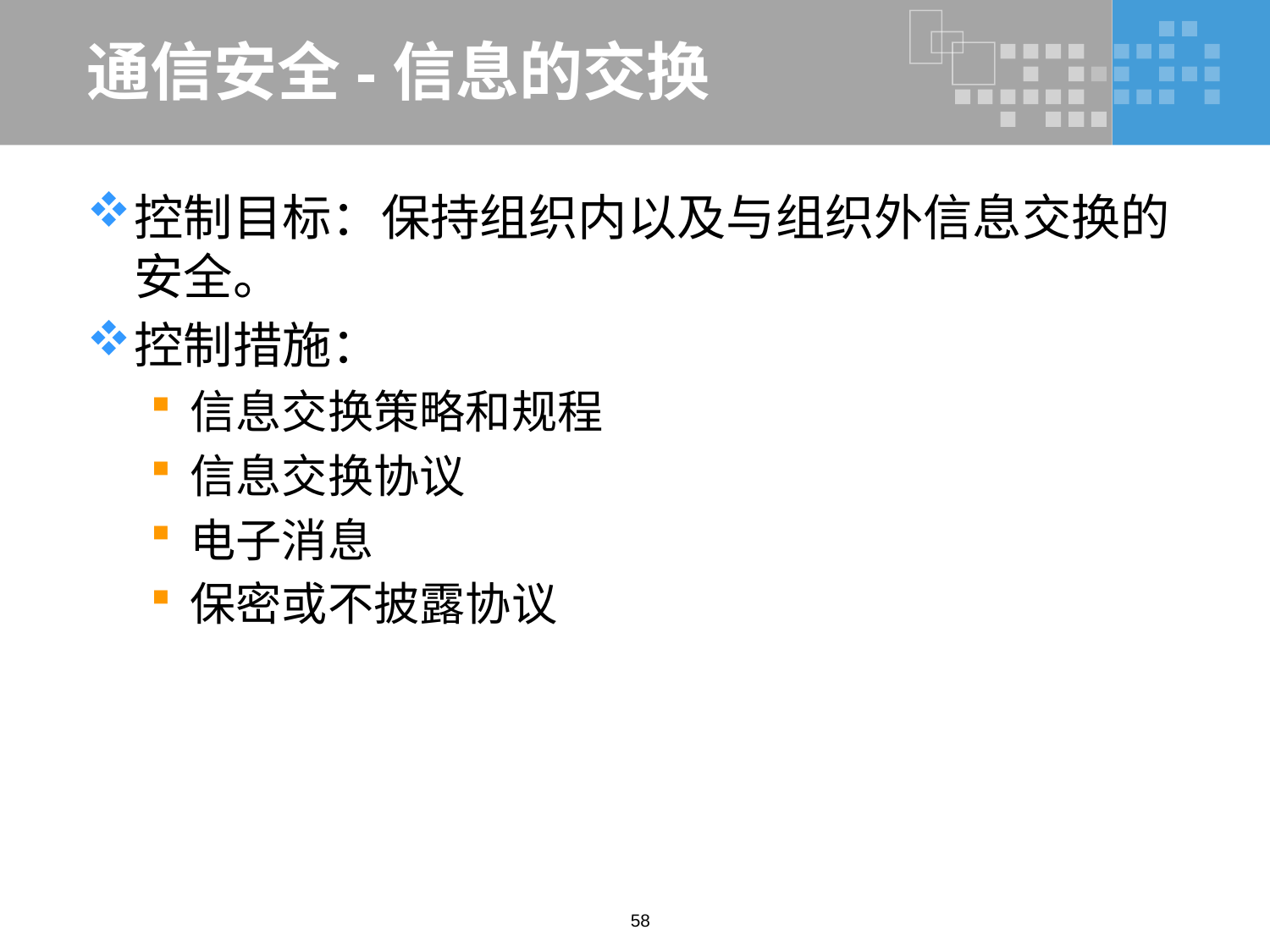

# 通信安全-信息的交换
控制目标：保持组织内以及与组织外信息交换的安全。
控制措施：
信息交换策略和规程
信息交换协议
电子消息
保密或不披露协议

58